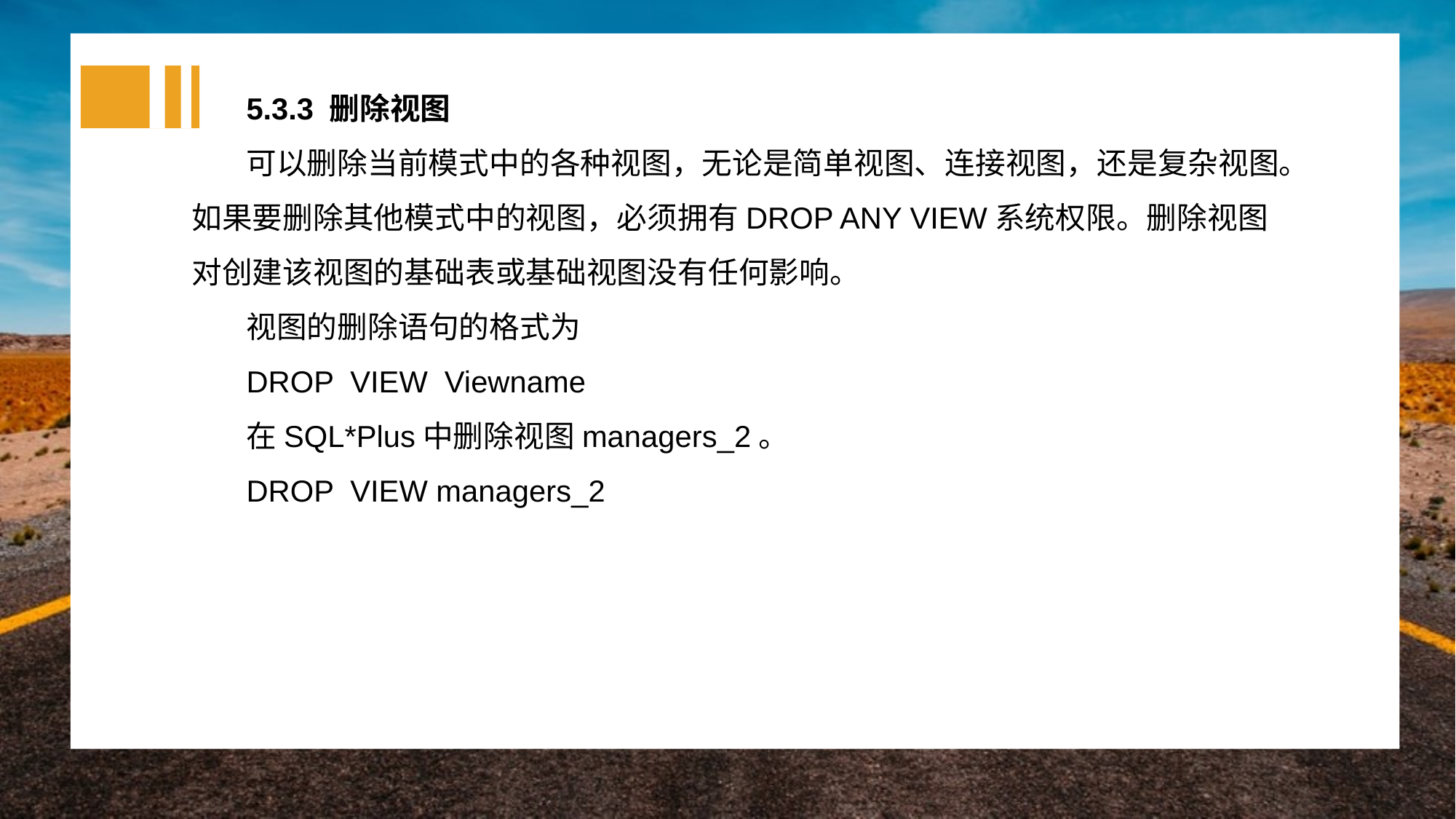

5.3.3 删除视图
可以删除当前模式中的各种视图，无论是简单视图、连接视图，还是复杂视图。如果要删除其他模式中的视图，必须拥有DROP ANY VIEW系统权限。删除视图对创建该视图的基础表或基础视图没有任何影响。
视图的删除语句的格式为
DROP  VIEW  Viewname
在SQL*Plus中删除视图managers_2。
DROP  VIEW managers_2